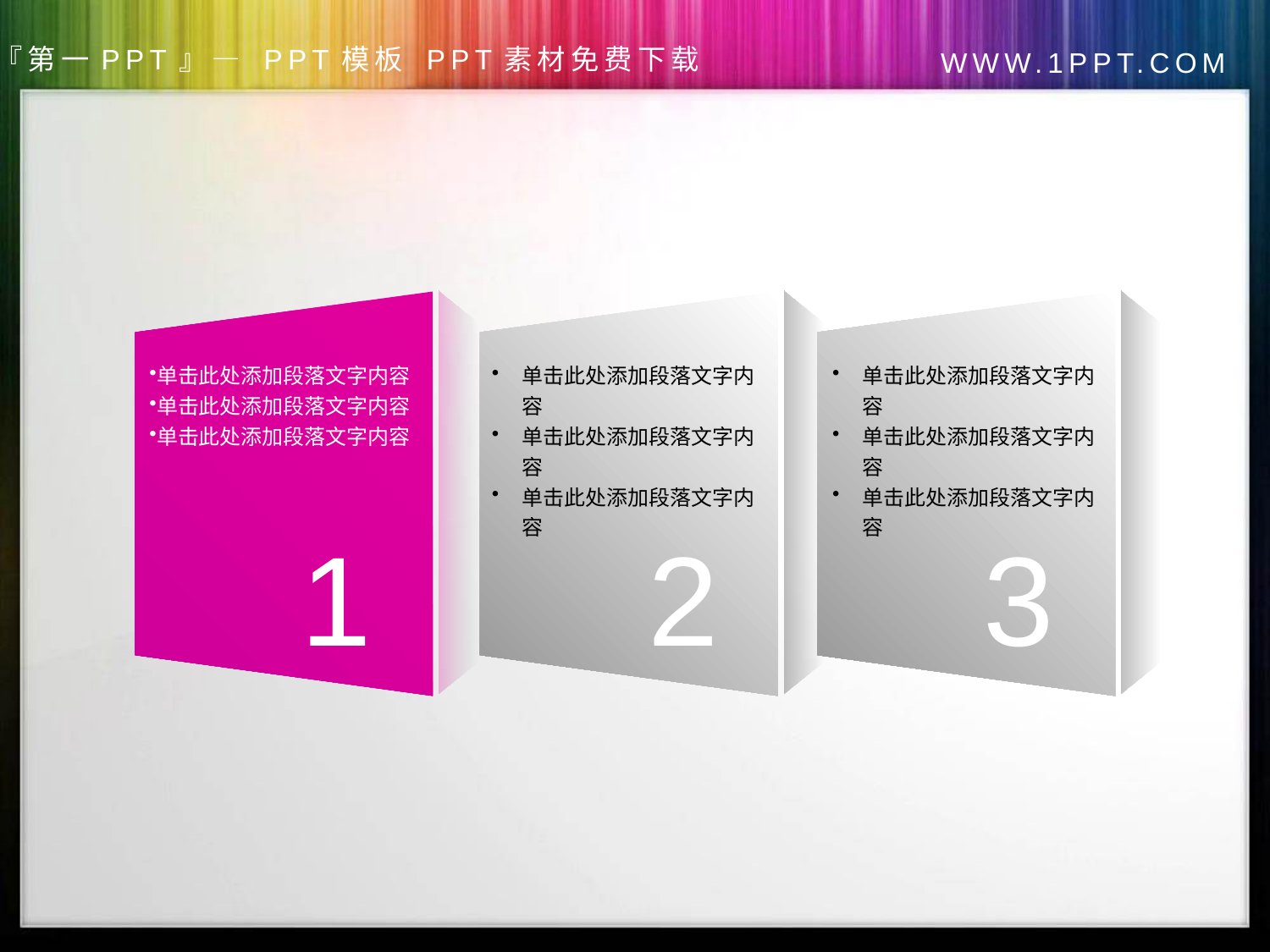

单击此处添加段落文字内容
单击此处添加段落文字内容
单击此处添加段落文字内容
单击此处添加段落文字内容
单击此处添加段落文字内容
单击此处添加段落文字内容
单击此处添加段落文字内容
单击此处添加段落文字内容
单击此处添加段落文字内容

1
2
3